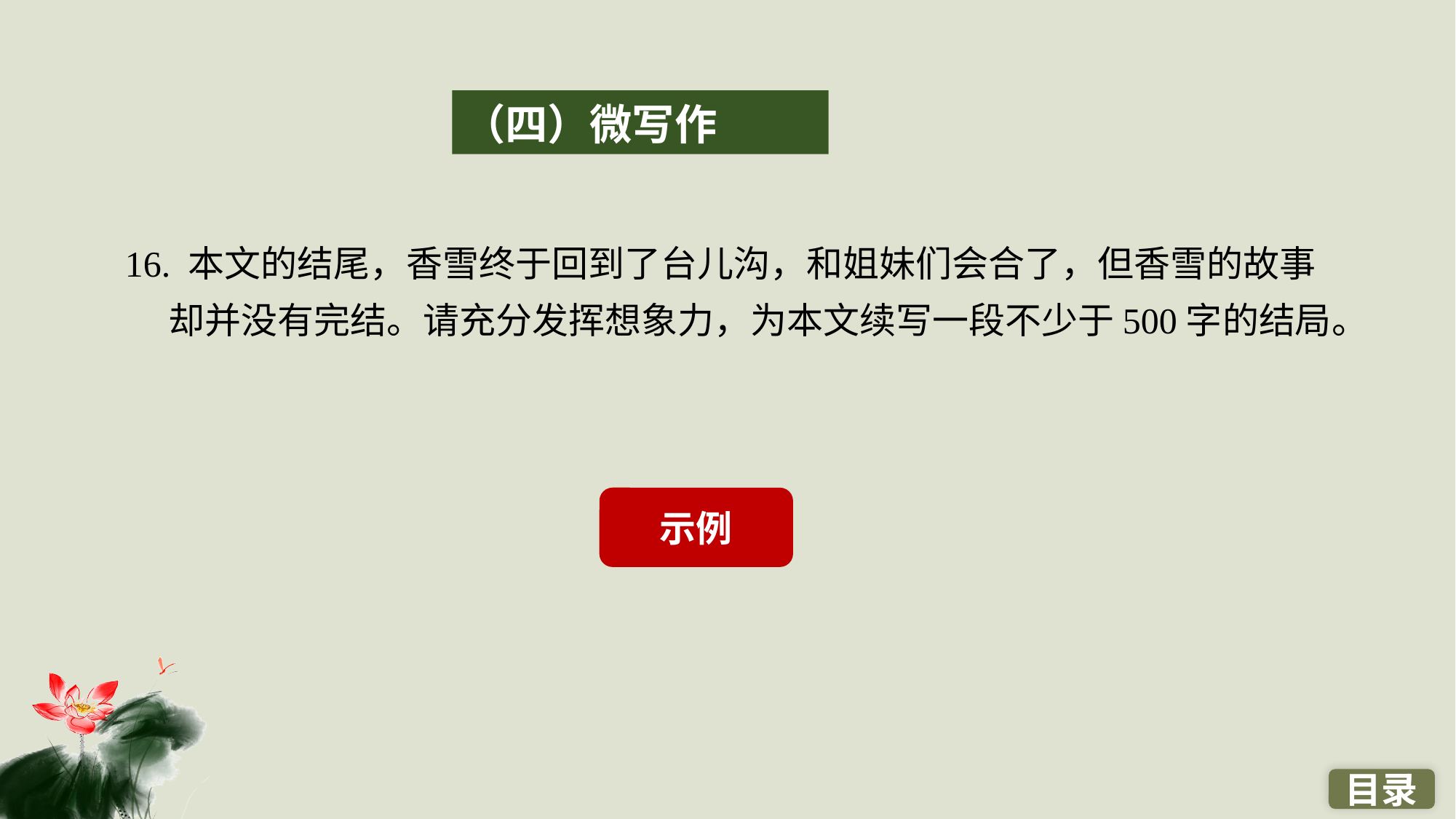

（四）微写作
16. 本文的结尾，香雪终于回到了台儿沟，和姐妹们会合了，但香雪的故事却并没有完结。请充分发挥想象力，为本文续写一段不少于500字的结局。
示例